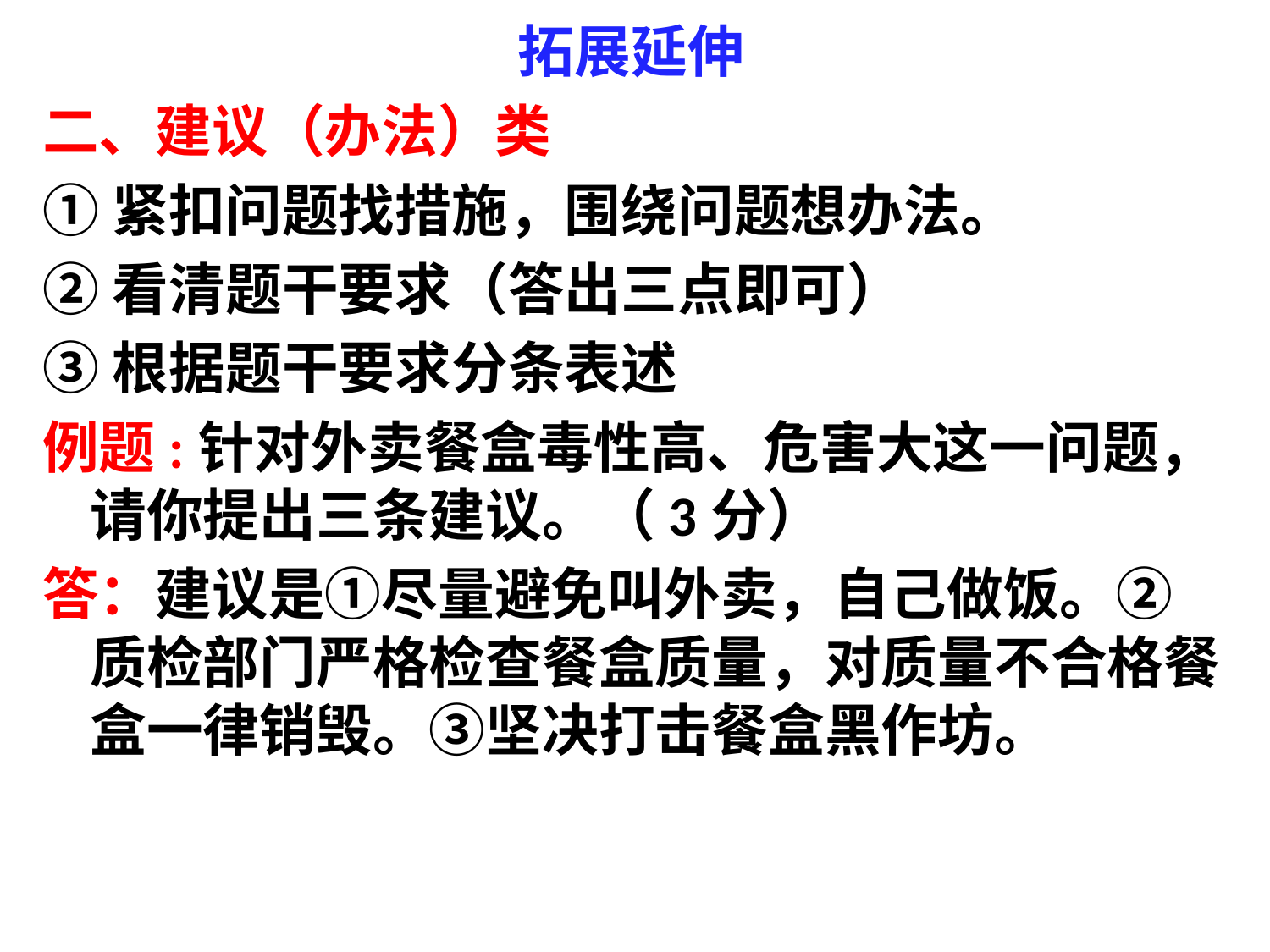

# 拓展延伸
二、建议（办法）类
①紧扣问题找措施，围绕问题想办法。
②看清题干要求（答出三点即可）
③根据题干要求分条表述
例题:针对外卖餐盒毒性高、危害大这一问题，请你提出三条建议。（3分）
答：建议是①尽量避免叫外卖，自己做饭。②质检部门严格检查餐盒质量，对质量不合格餐盒一律销毁。③坚决打击餐盒黑作坊。